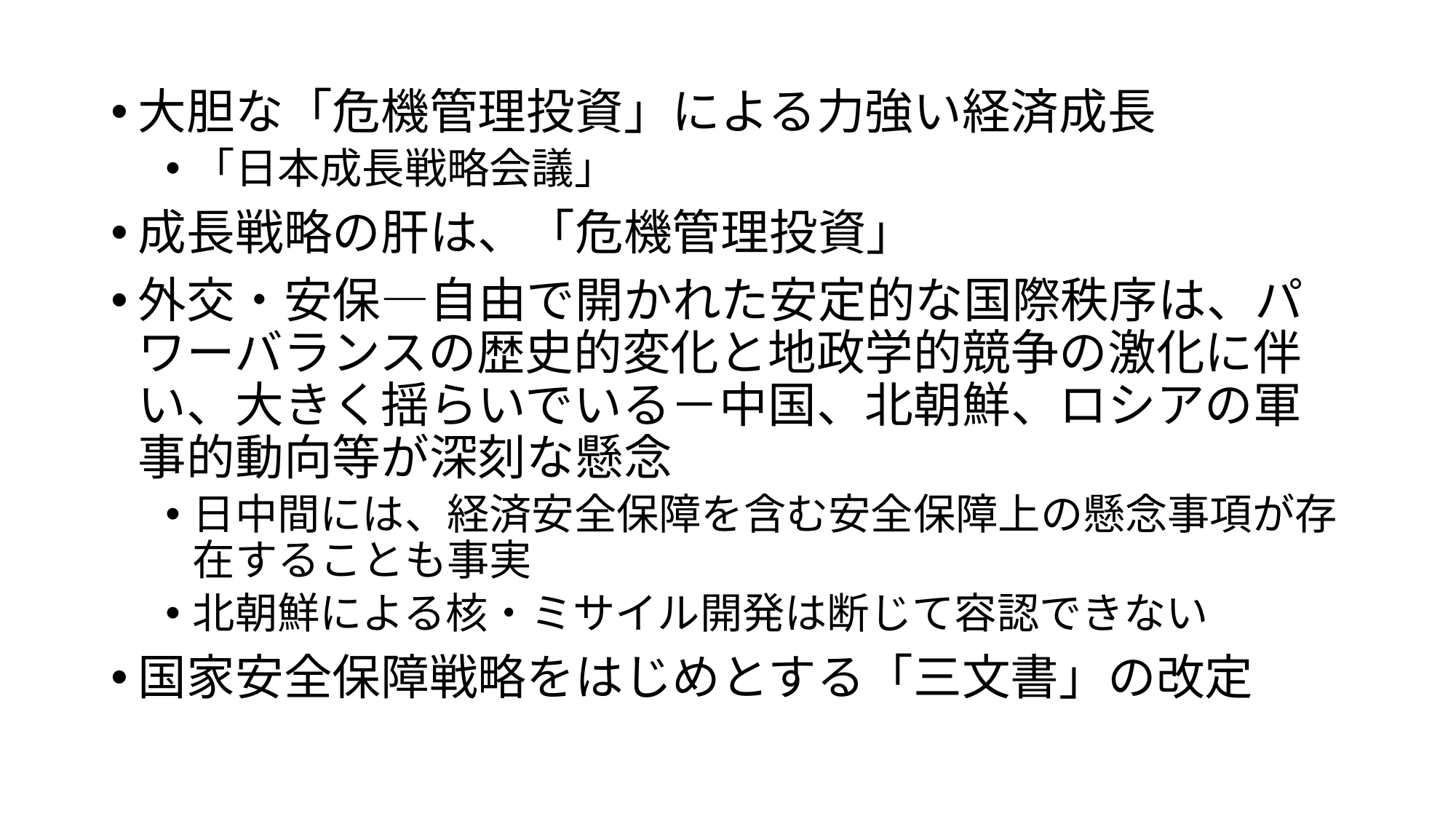

大胆な「危機管理投資」による力強い経済成長
「日本成長戦略会議」
成長戦略の肝は、「危機管理投資」
外交・安保―自由で開かれた安定的な国際秩序は、パワーバランスの歴史的変化と地政学的競争の激化に伴い、大きく揺らいでいる－中国、北朝鮮、ロシアの軍事的動向等が深刻な懸念
日中間には、経済安全保障を含む安全保障上の懸念事項が存在することも事実
北朝鮮による核・ミサイル開発は断じて容認できない
国家安全保障戦略をはじめとする「三文書」の改定